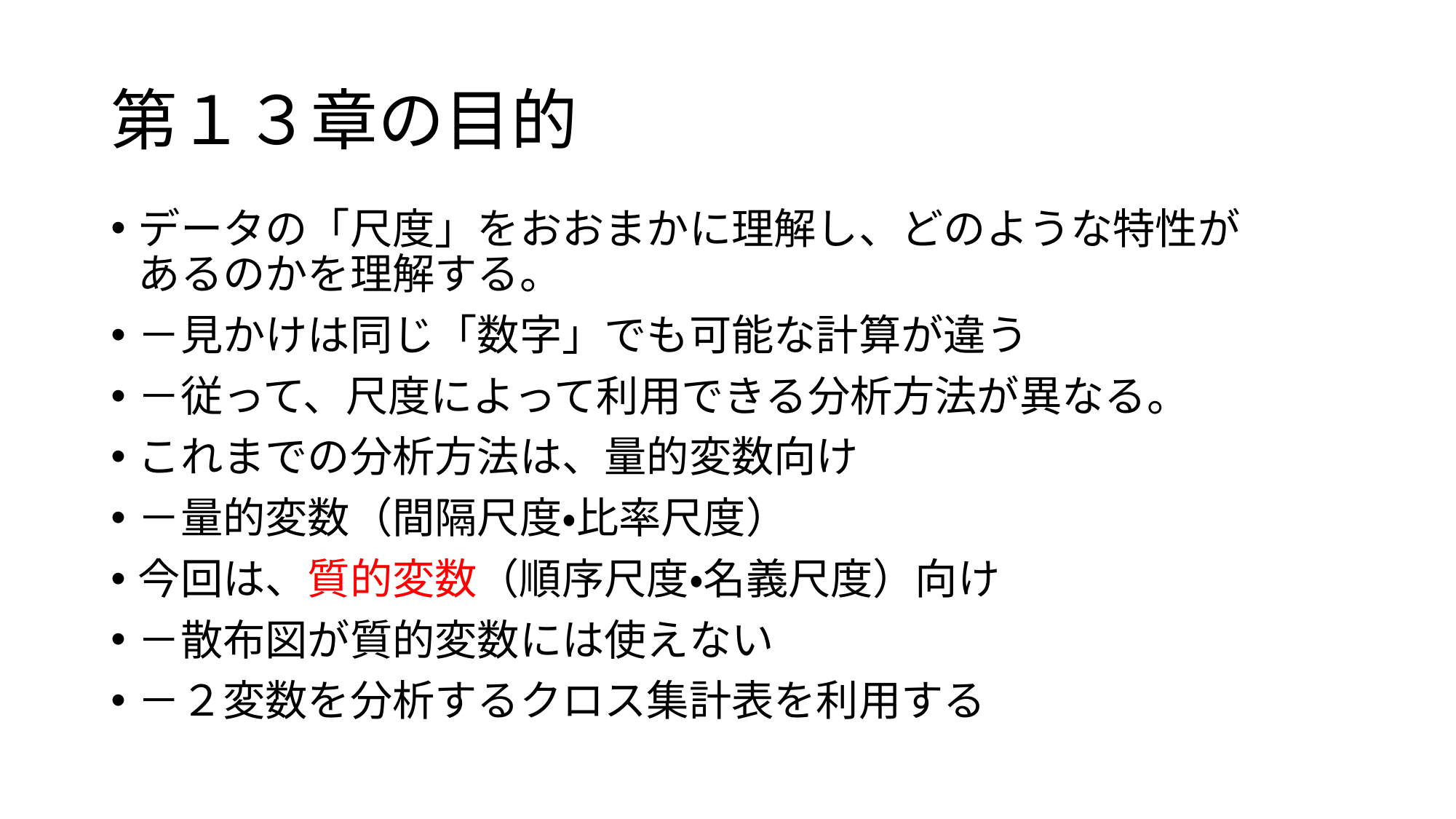

# 第１３章の目的
データの「尺度」をおおまかに理解し、どのような特性があるのかを理解する。
－見かけは同じ「数字」でも可能な計算が違う
－従って、尺度によって利用できる分析方法が異なる。
これまでの分析方法は、量的変数向け
－量的変数（間隔尺度・比率尺度）
今回は、質的変数（順序尺度・名義尺度）向け
－散布図が質的変数には使えない
－２変数を分析するクロス集計表を利用する
2